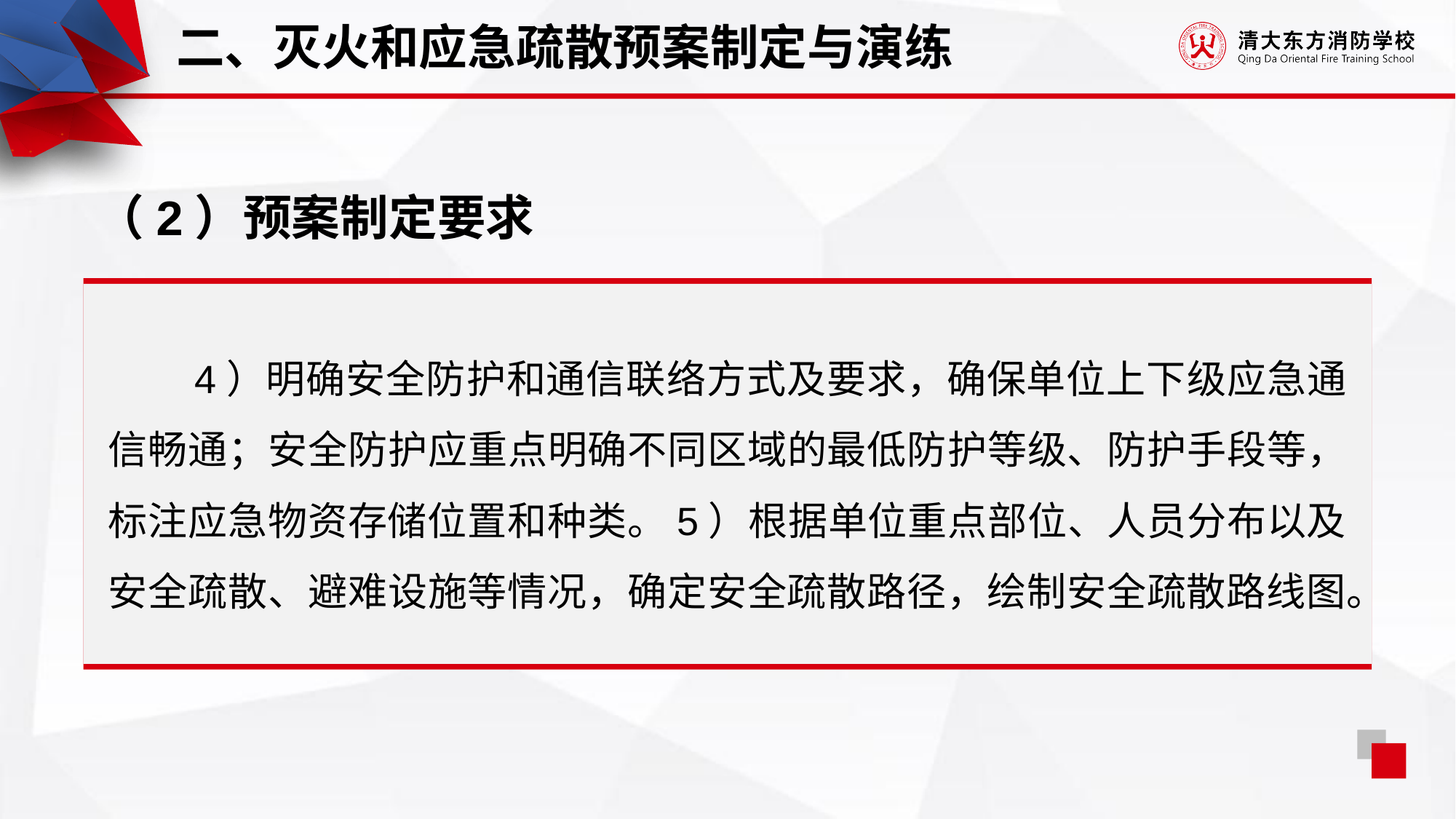

二、灭火和应急疏散预案制定与演练

（2）预案制定要求

4）明确安全防护和通信联络方式及要求，确保单位上下级应急通信畅通；安全防护应重点明确不同区域的最低防护等级、防护手段等，标注应急物资存储位置和种类。5）根据单位重点部位、人员分布以及安全疏散、避难设施等情况，确定安全疏散路径，绘制安全疏散路线图。